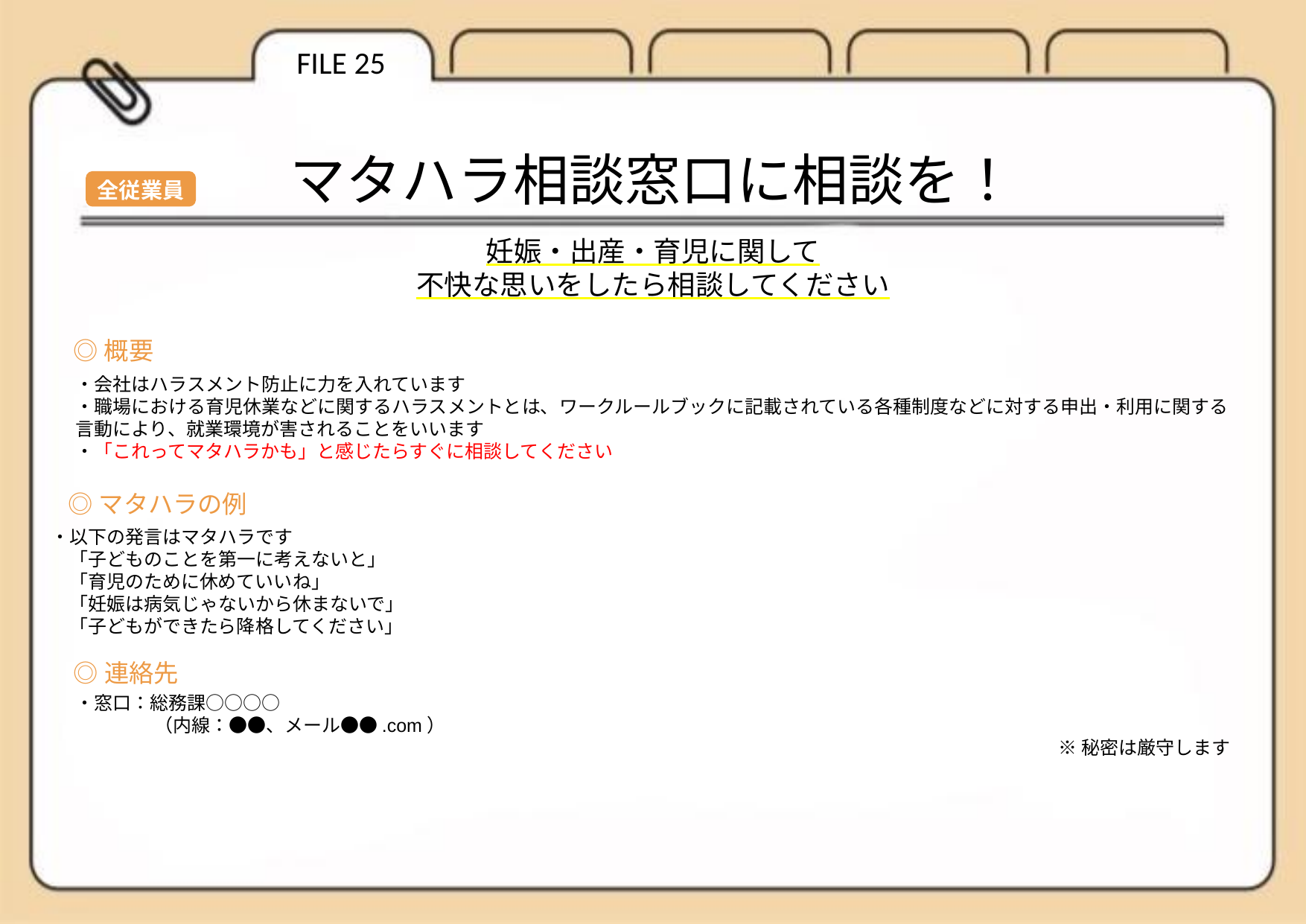

FILE 25
マタハラ相談窓口に相談を！
全従業員

妊娠・出産・育児に関して
不快な思いをしたら相談してください
◎概要
・会社はハラスメント防止に力を入れています
・職場における育児休業などに関するハラスメントとは、ワークルールブックに記載されている各種制度などに対する申出・利用に関する言動により、就業環境が害されることをいいます
・「これってマタハラかも」と感じたらすぐに相談してください
◎マタハラの例
・以下の発言はマタハラです
　「子どものことを第一に考えないと」
　「育児のために休めていいね」
　「妊娠は病気じゃないから休まないで」
　「子どもができたら降格してください」
◎連絡先
・窓口：総務課○○○○
　　　　 （内線：●●、メール●●.com）
※秘密は厳守します